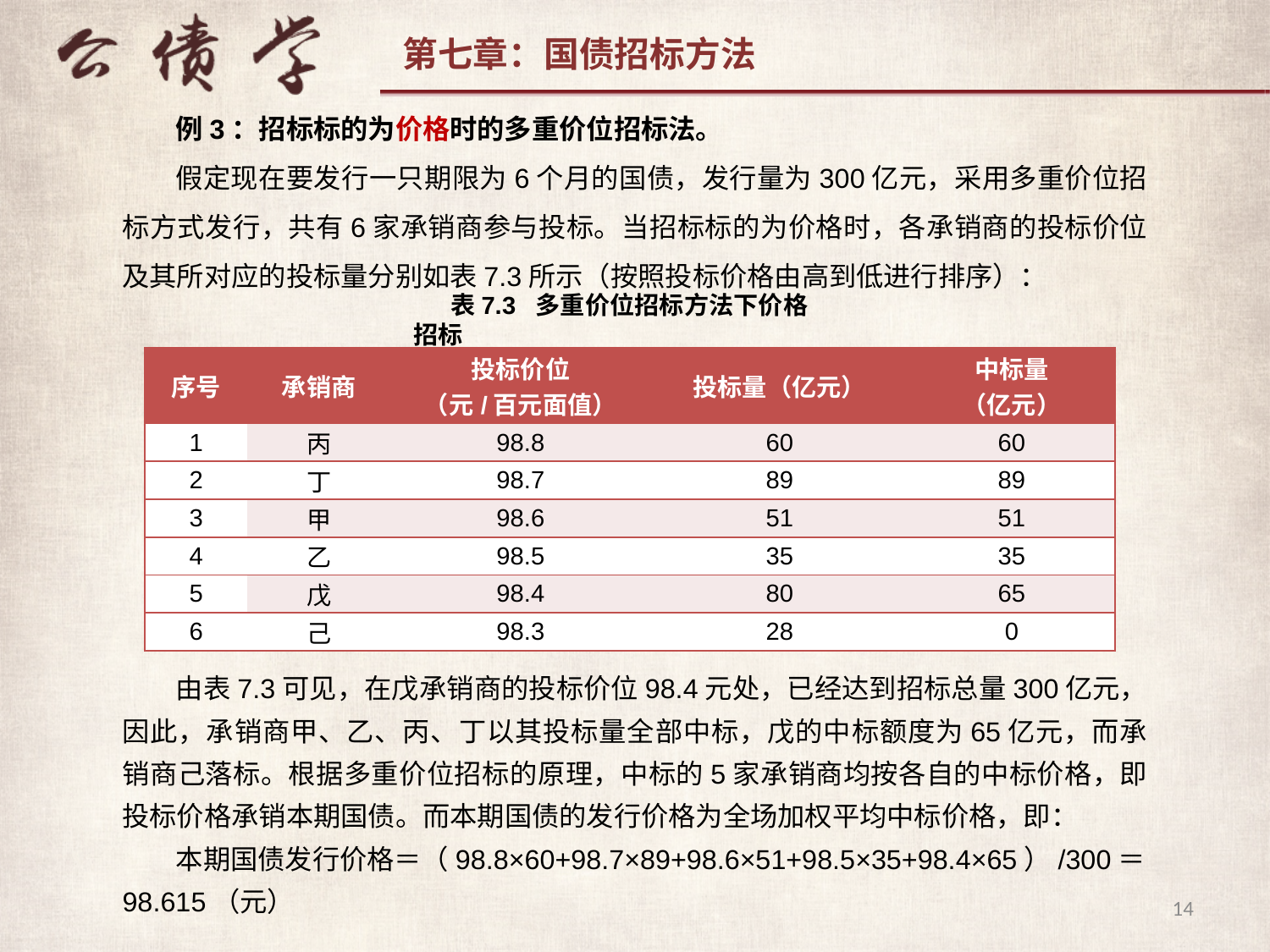

例3：招标标的为价格时的多重价位招标法。
假定现在要发行一只期限为6个月的国债，发行量为300亿元，采用多重价位招标方式发行，共有6家承销商参与投标。当招标标的为价格时，各承销商的投标价位及其所对应的投标量分别如表7.3所示（按照投标价格由高到低进行排序）：
表7.3  多重价位招标方法下价格招标
| 序号 | 承销商 | 投标价位 （元/百元面值） | 投标量（亿元） | 中标量 （亿元） |
| --- | --- | --- | --- | --- |
| 1 | 丙 | 98.8 | 60 | 60 |
| 2 | 丁 | 98.7 | 89 | 89 |
| 3 | 甲 | 98.6 | 51 | 51 |
| 4 | 乙 | 98.5 | 35 | 35 |
| 5 | 戊 | 98.4 | 80 | 65 |
| 6 | 己 | 98.3 | 28 | 0 |
由表7.3可见，在戊承销商的投标价位98.4元处，已经达到招标总量300亿元，因此，承销商甲、乙、丙、丁以其投标量全部中标，戊的中标额度为65亿元，而承销商己落标。根据多重价位招标的原理，中标的5家承销商均按各自的中标价格，即投标价格承销本期国债。而本期国债的发行价格为全场加权平均中标价格，即：
本期国债发行价格＝（98.8×60+98.7×89+98.6×51+98.5×35+98.4×65）/300＝98.615（元）
14